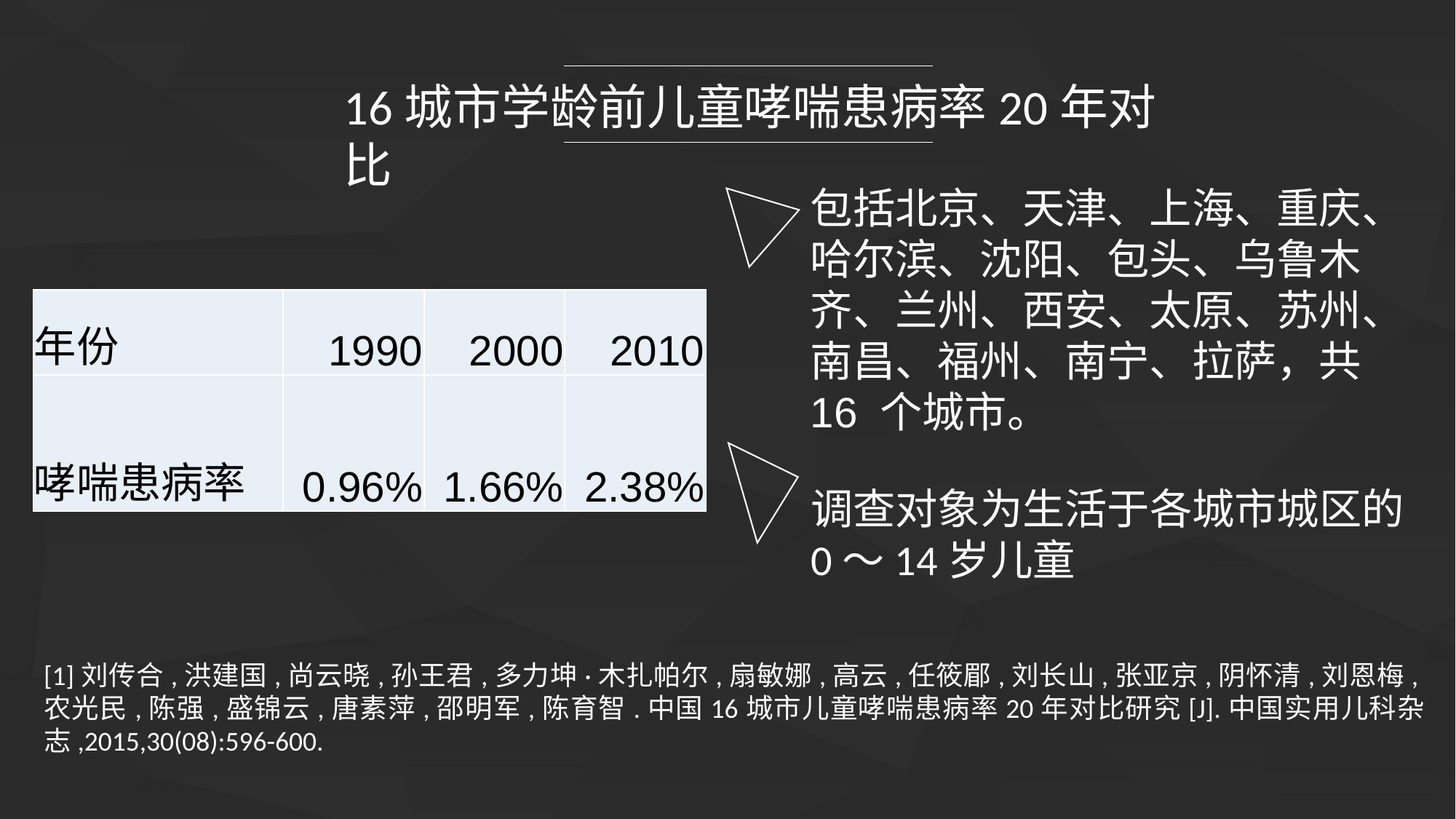

16城市学龄前儿童哮喘患病率20年对比
包括北京、天津、上海、重庆、哈尔滨、沈阳、包头、乌鲁木齐、兰州、西安、太原、苏州、
南昌、福州、南宁、拉萨，共 16 个城市。

| 年份 | 1990 | 2000 | 2010 |
| --- | --- | --- | --- |
| 哮喘患病率 | 0.96% | 1.66% | 2.38% |

调查对象为生活于各城市城区的
0～14岁儿童
[1]刘传合,洪建国,尚云晓,孙王君,多力坤·木扎帕尔,扇敏娜,高云,任筱郿,刘长山,张亚京,阴怀清,刘恩梅,农光民,陈强,盛锦云,唐素萍,邵明军,陈育智.中国16城市儿童哮喘患病率20年对比研究[J].中国实用儿科杂志,2015,30(08):596-600.